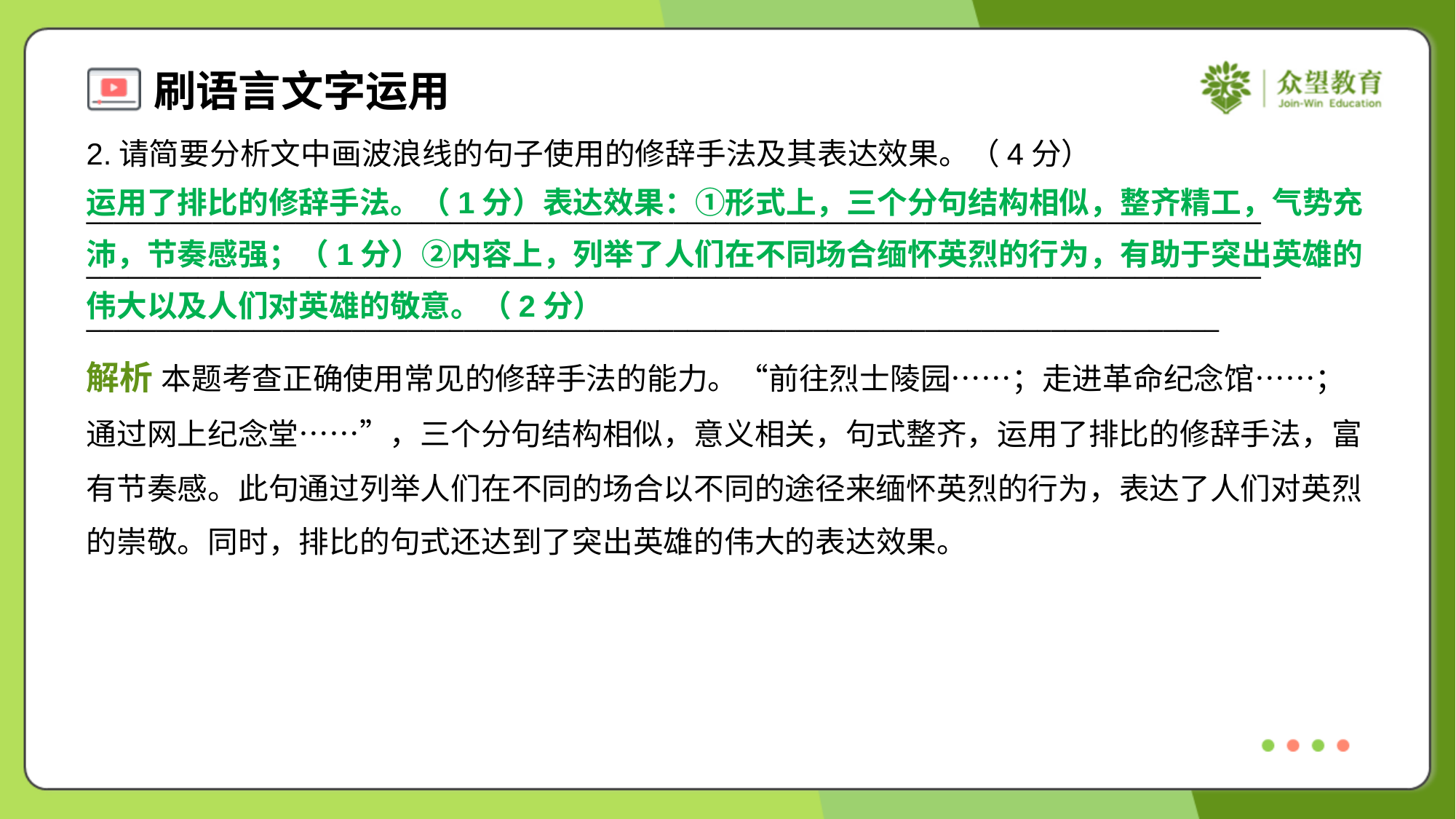

2.请简要分析文中画波浪线的句子使用的修辞手法及其表达效果。（4分）
运用了排比的修辞手法。（1分）表达效果：①形式上，三个分句结构相似，整齐精工，气势充
沛，节奏感强；（1分）②内容上，列举了人们在不同场合缅怀英烈的行为，有助于突出英雄的
伟大以及人们对英雄的敬意。（2分）
____________________________________________________________________________________
____________________________________________________________________________________
_________________________________________________________________________________
解析 本题考查正确使用常见的修辞手法的能力。“前往烈士陵园……；走进革命纪念馆……；
通过网上纪念堂……”，三个分句结构相似，意义相关，句式整齐，运用了排比的修辞手法，富
有节奏感。此句通过列举人们在不同的场合以不同的途径来缅怀英烈的行为，表达了人们对英烈
的崇敬。同时，排比的句式还达到了突出英雄的伟大的表达效果。